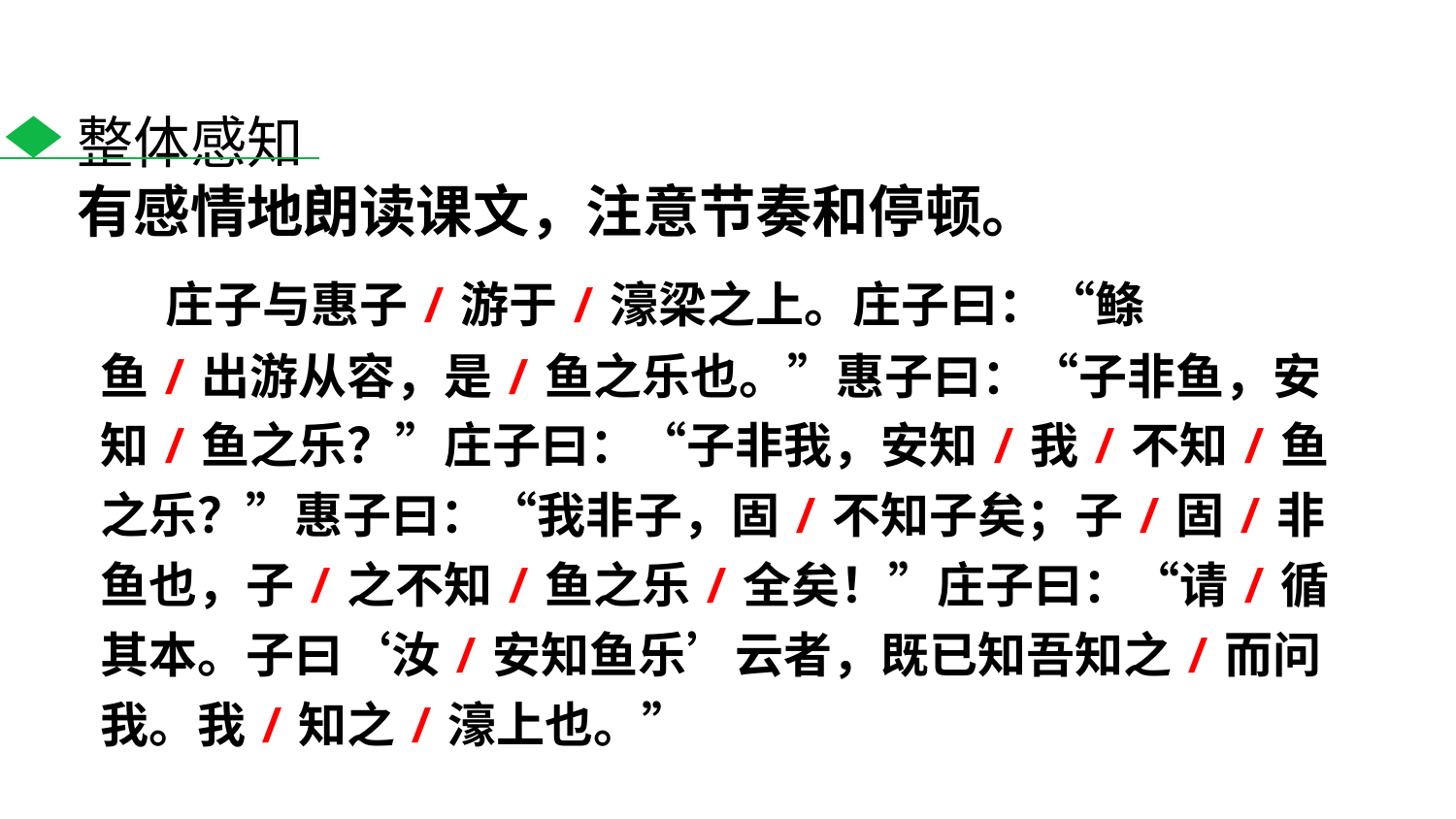

整体感知

有感情地朗读课文，注意节奏和停顿。
    庄子与惠子/游于/濠梁之上。庄子曰：“鲦
鱼/出游从容，是/鱼之乐也。”惠子曰：“子非鱼，安知/鱼之乐？”庄子曰：“子非我，安知/我/不知/鱼之乐？”惠子曰：“我非子，固/不知子矣；子/固/非鱼也，子/之不知/鱼之乐/全矣！”庄子曰：“请/循其本。子曰‘汝/安知鱼乐’云者，既已知吾知之/而问我。我/知之/濠上也。”